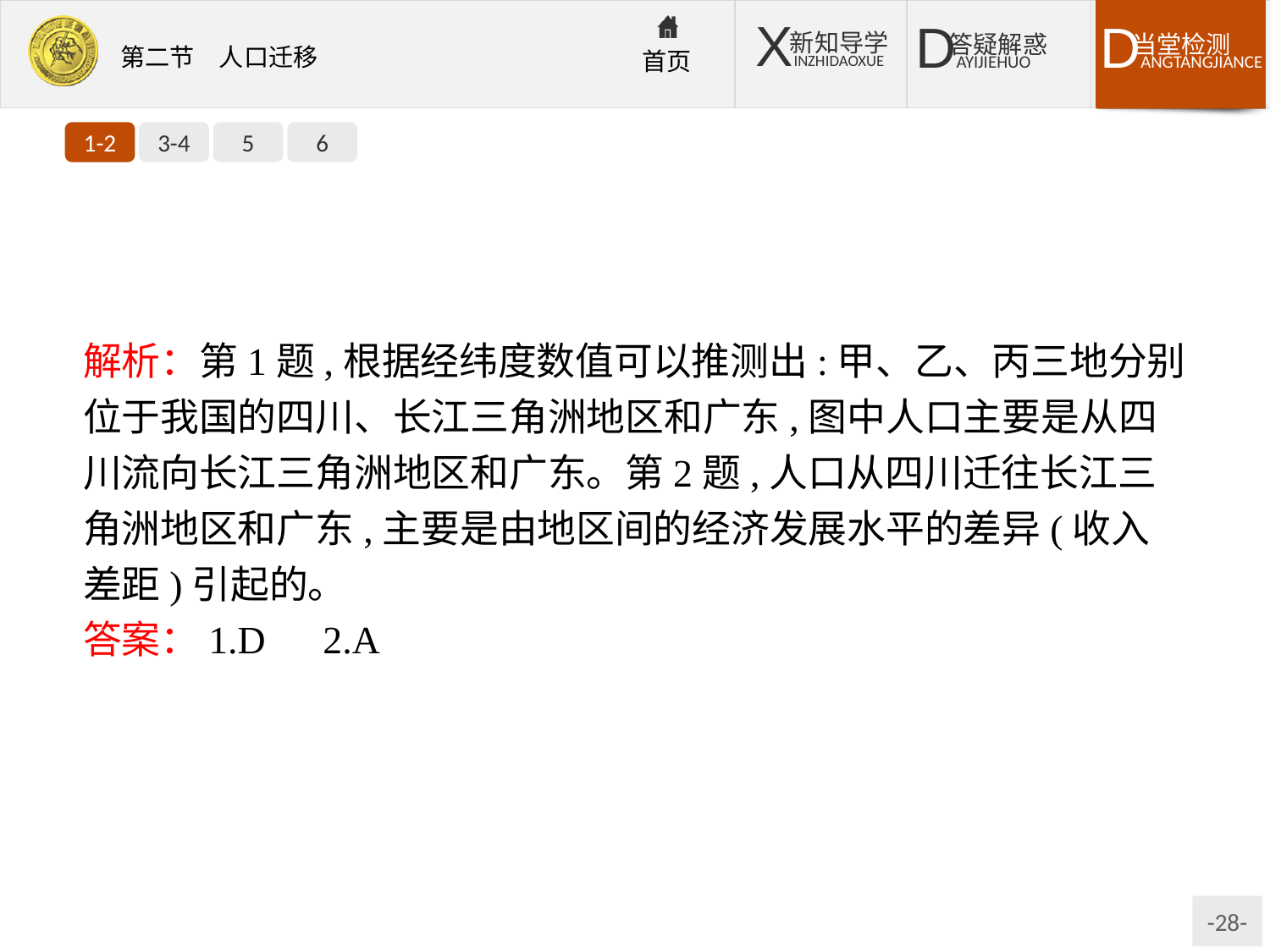

1-2
3-4
5
6
解析：第1题,根据经纬度数值可以推测出:甲、乙、丙三地分别位于我国的四川、长江三角洲地区和广东,图中人口主要是从四川流向长江三角洲地区和广东。第2题,人口从四川迁往长江三角洲地区和广东,主要是由地区间的经济发展水平的差异(收入差距)引起的。
答案：1.D　2.A